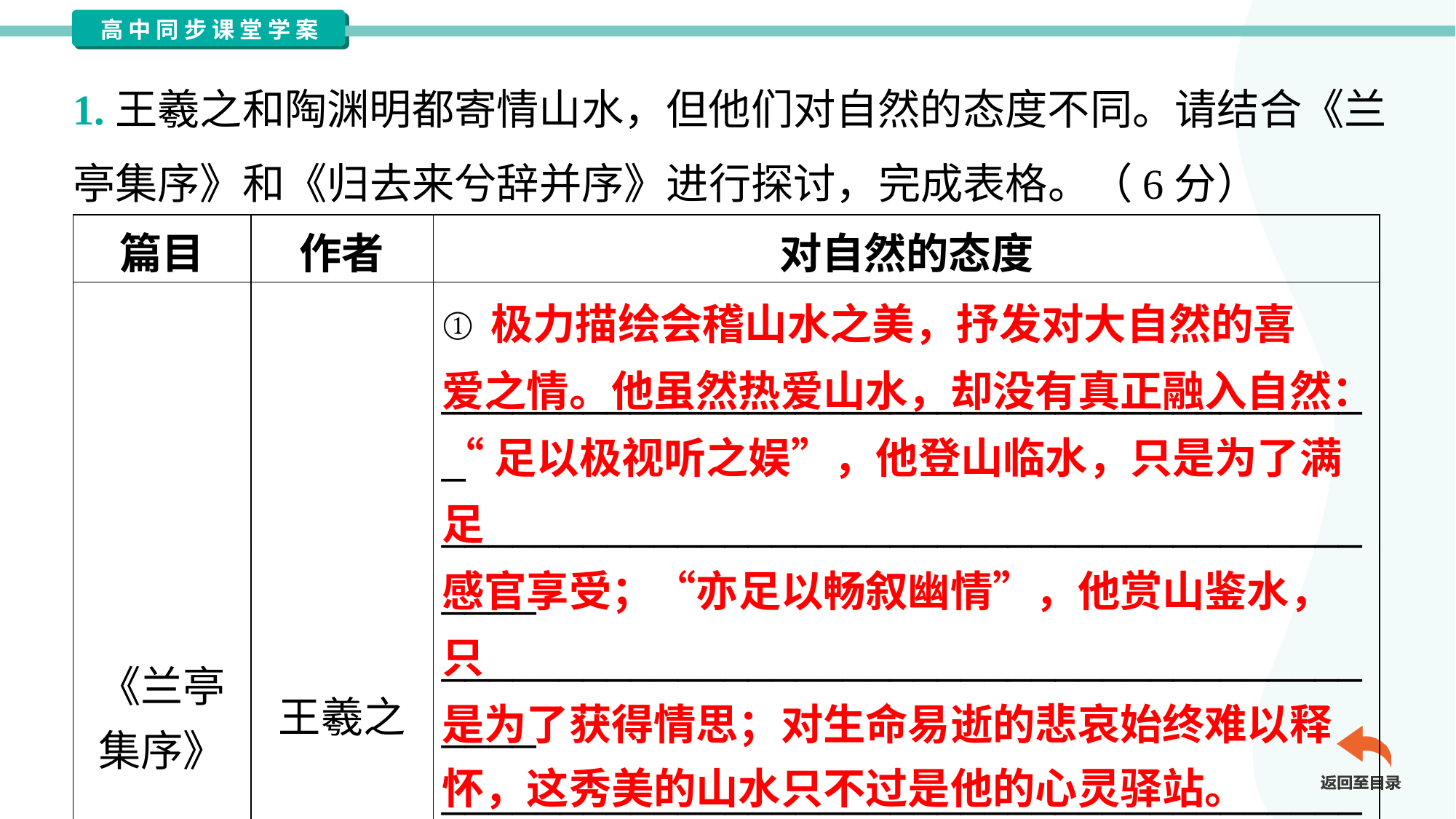

1.王羲之和陶渊明都寄情山水，但他们对自然的态度不同。请结合《兰
亭集序》和《归去来兮辞并序》进行探讨，完成表格。（6分）
| 篇目 | 作者 | 对自然的态度 |
| --- | --- | --- |
| 《兰亭 集序》 | 王羲之 | ① \_\_\_\_\_\_\_\_\_\_\_\_\_\_\_\_\_\_\_\_\_\_\_\_\_\_\_\_\_\_\_\_\_\_\_\_\_\_\_\_ \_\_\_\_\_\_\_\_\_\_\_\_\_\_\_\_\_\_\_\_\_\_\_\_\_\_\_\_\_\_\_\_\_\_\_\_\_\_\_\_\_\_\_ \_\_\_\_\_\_\_\_\_\_\_\_\_\_\_\_\_\_\_\_\_\_\_\_\_\_\_\_\_\_\_\_\_\_\_\_\_\_\_\_\_\_\_ \_\_\_\_\_\_\_\_\_\_\_\_\_\_\_\_\_\_\_\_\_\_\_\_\_\_\_\_\_\_\_\_\_\_\_\_\_\_\_\_\_\_\_ \_\_\_\_\_\_\_\_\_\_\_\_\_\_\_\_\_\_\_\_\_\_\_\_\_\_\_\_\_\_\_\_\_\_\_\_\_\_\_\_\_\_\_ \_\_\_\_\_\_\_\_\_\_\_\_\_\_\_\_\_\_\_\_\_\_\_\_\_\_\_\_\_\_\_\_\_\_\_\_\_\_\_\_\_\_\_ |
    极力描绘会稽山水之美，抒发对大自然的喜
爱之情。他虽然热爱山水，却没有真正融入自然：
“足以极视听之娱”，他登山临水，只是为了满足
感官享受；“亦足以畅叙幽情”，他赏山鉴水，只
是为了获得情思；对生命易逝的悲哀始终难以释
怀，这秀美的山水只不过是他的心灵驿站。